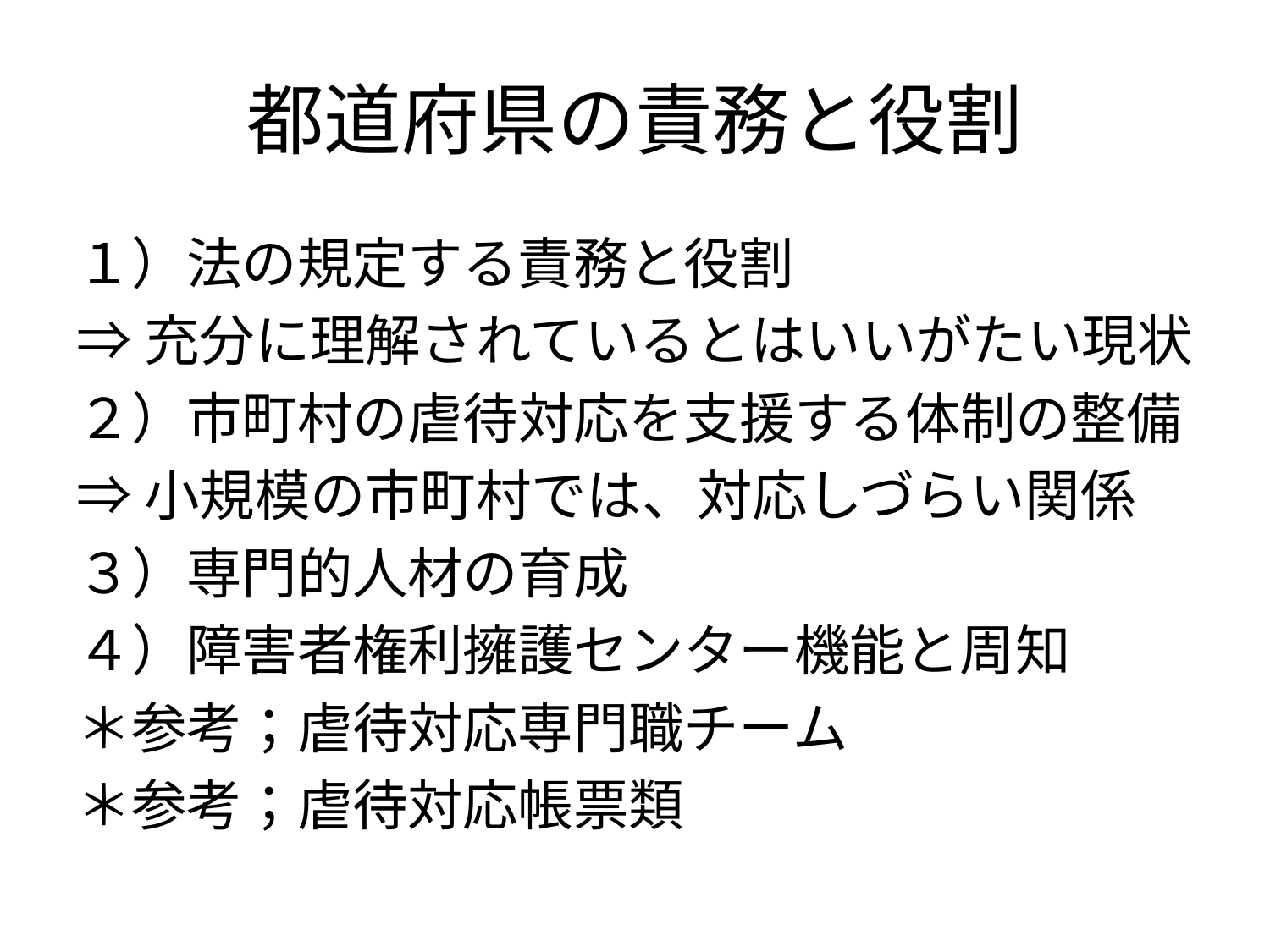

# 都道府県の責務と役割
１）法の規定する責務と役割
⇒充分に理解されているとはいいがたい現状
２）市町村の虐待対応を支援する体制の整備
⇒小規模の市町村では、対応しづらい関係
３）専門的人材の育成
４）障害者権利擁護センター機能と周知
＊参考；虐待対応専門職チーム
＊参考；虐待対応帳票類